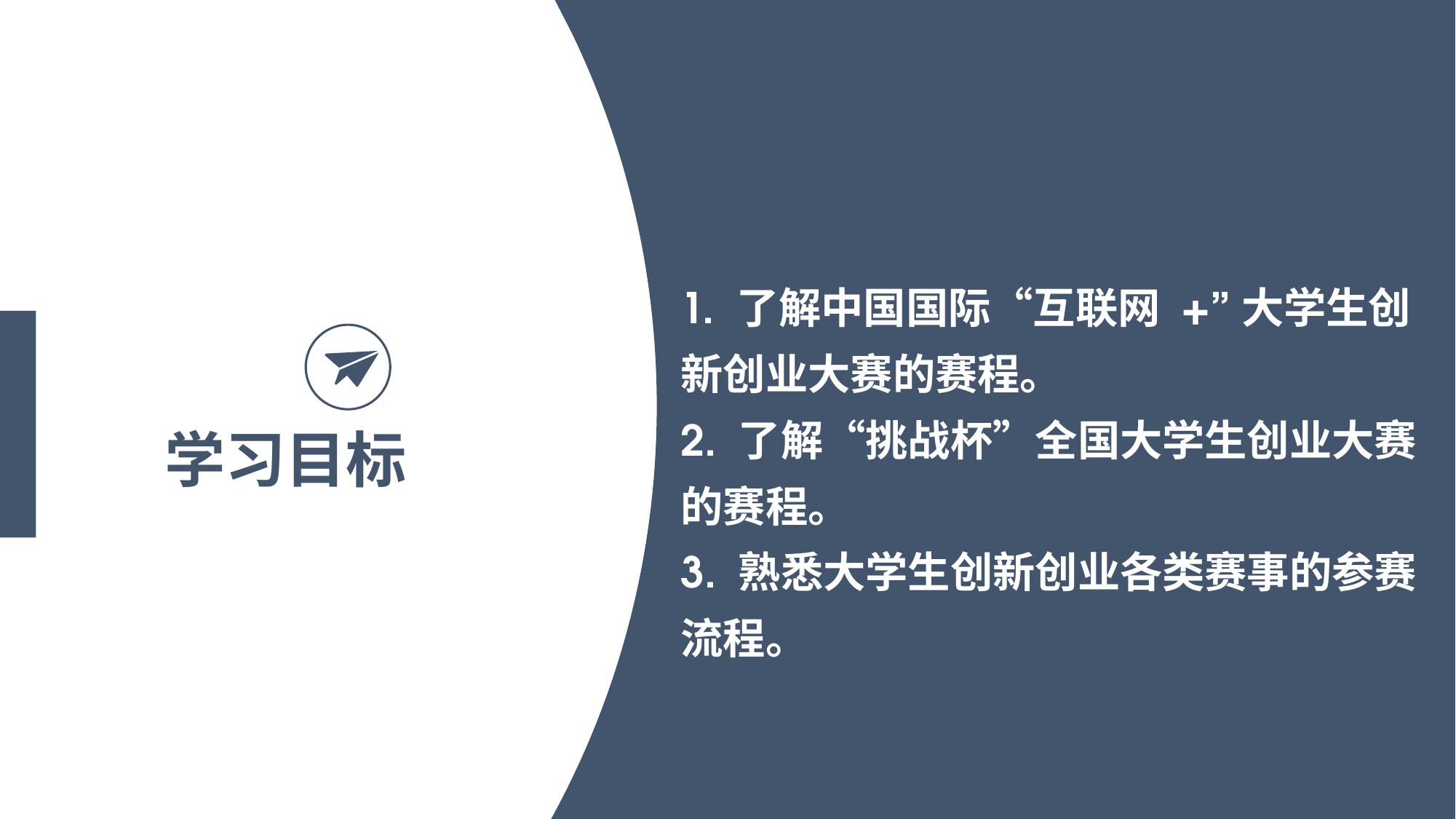

1. 了解中国国际“互联网 +”大学生创新创业大赛的赛程。
2. 了解“挑战杯”全国大学生创业大赛的赛程。
3. 熟悉大学生创新创业各类赛事的参赛流程。

学习目标